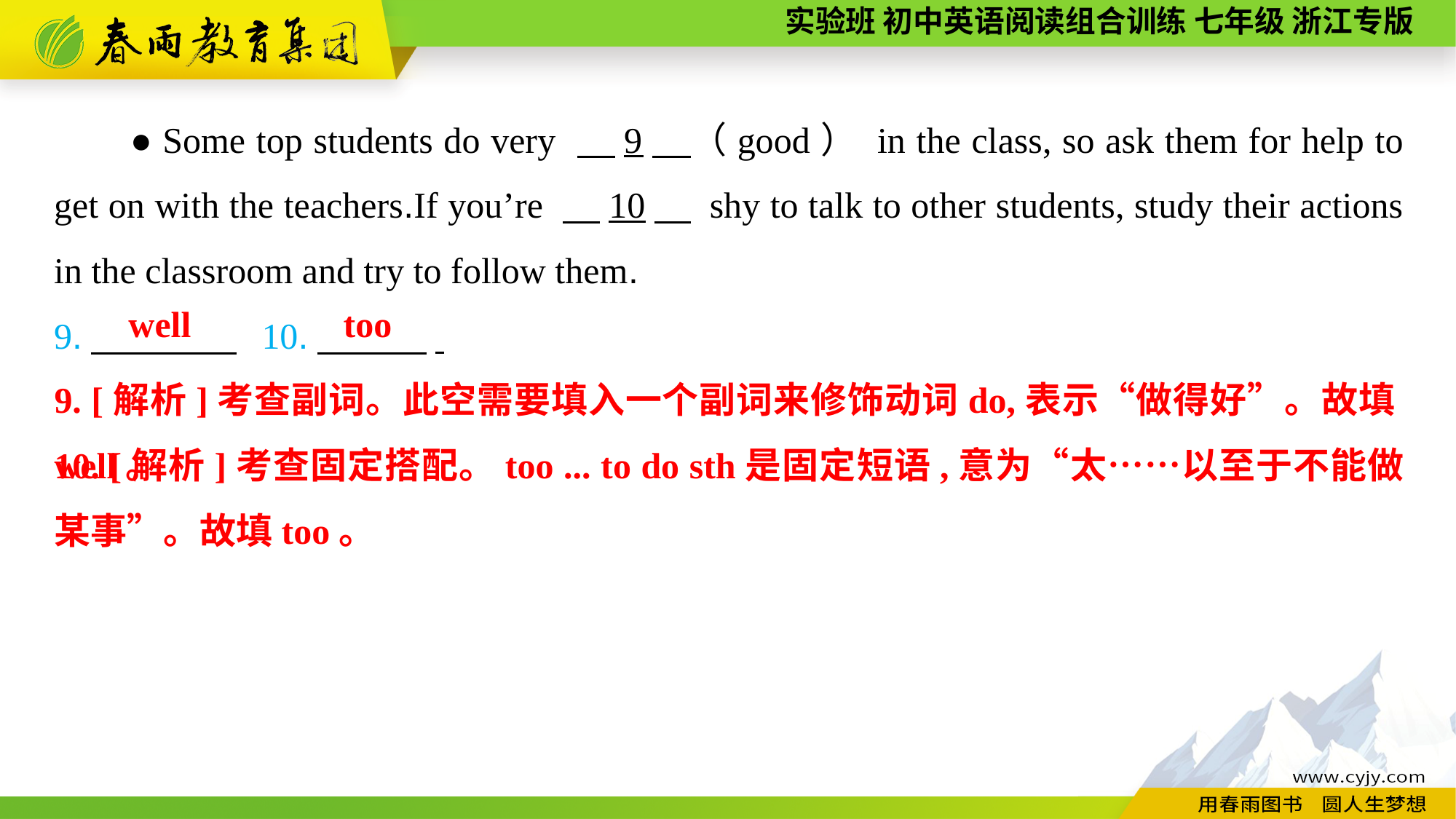

●Some top students do very 　9　（good） in the class, so ask them for help to get on with the teachers.If you’re 　10　 shy to talk to other students, study their actions in the classroom and try to follow them.
9.　　　　  10.　　　.
well
too
9. [解析]考查副词。此空需要填入一个副词来修饰动词do,表示“做得好”。故填well。
10. [解析]考查固定搭配。too ... to do sth是固定短语,意为“太……以至于不能做某事”。故填too。